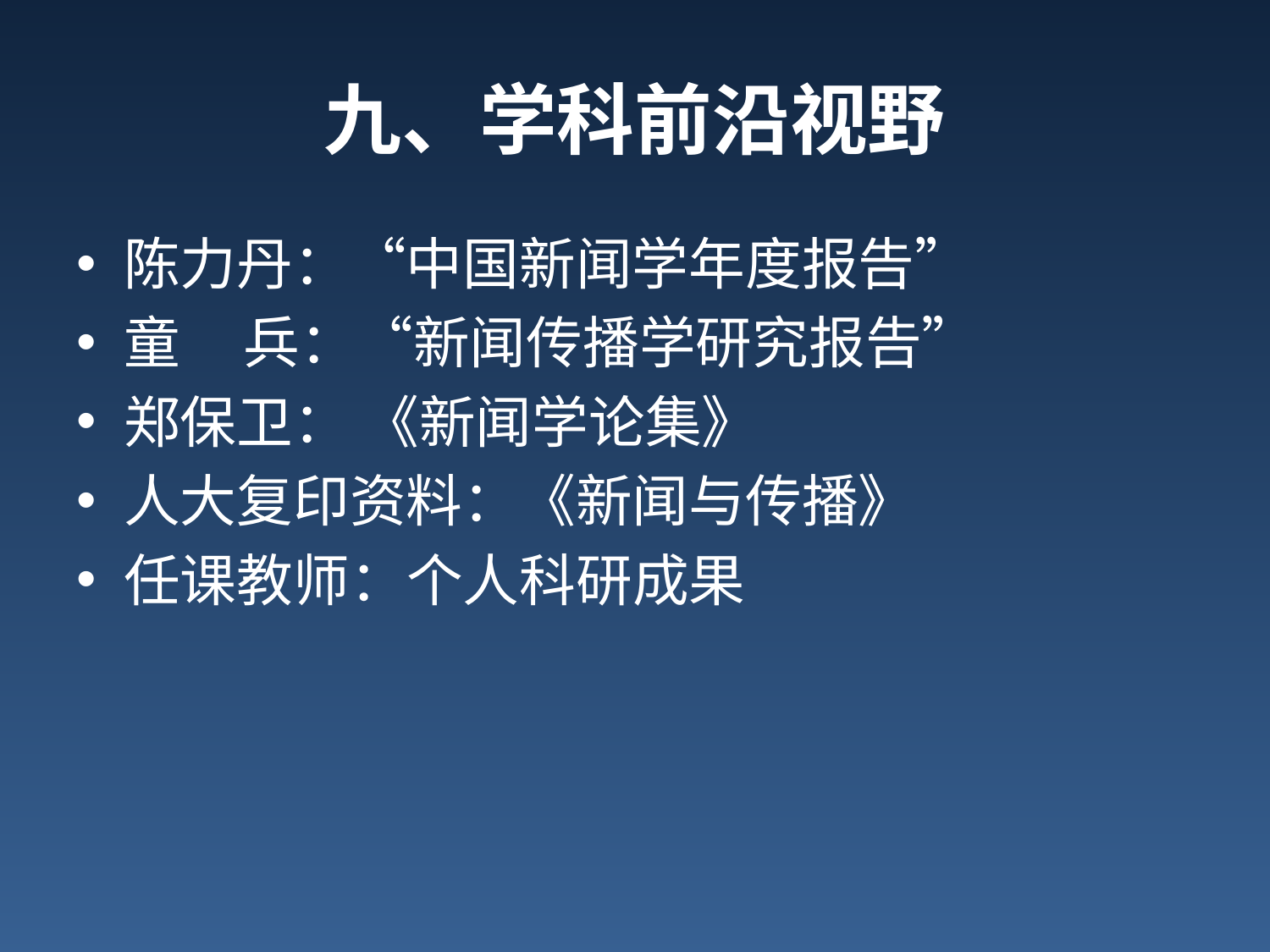

# 九、学科前沿视野
陈力丹：“中国新闻学年度报告”
童     兵：“新闻传播学研究报告”
郑保卫： 《新闻学论集》
人大复印资料：《新闻与传播》
任课教师：个人科研成果